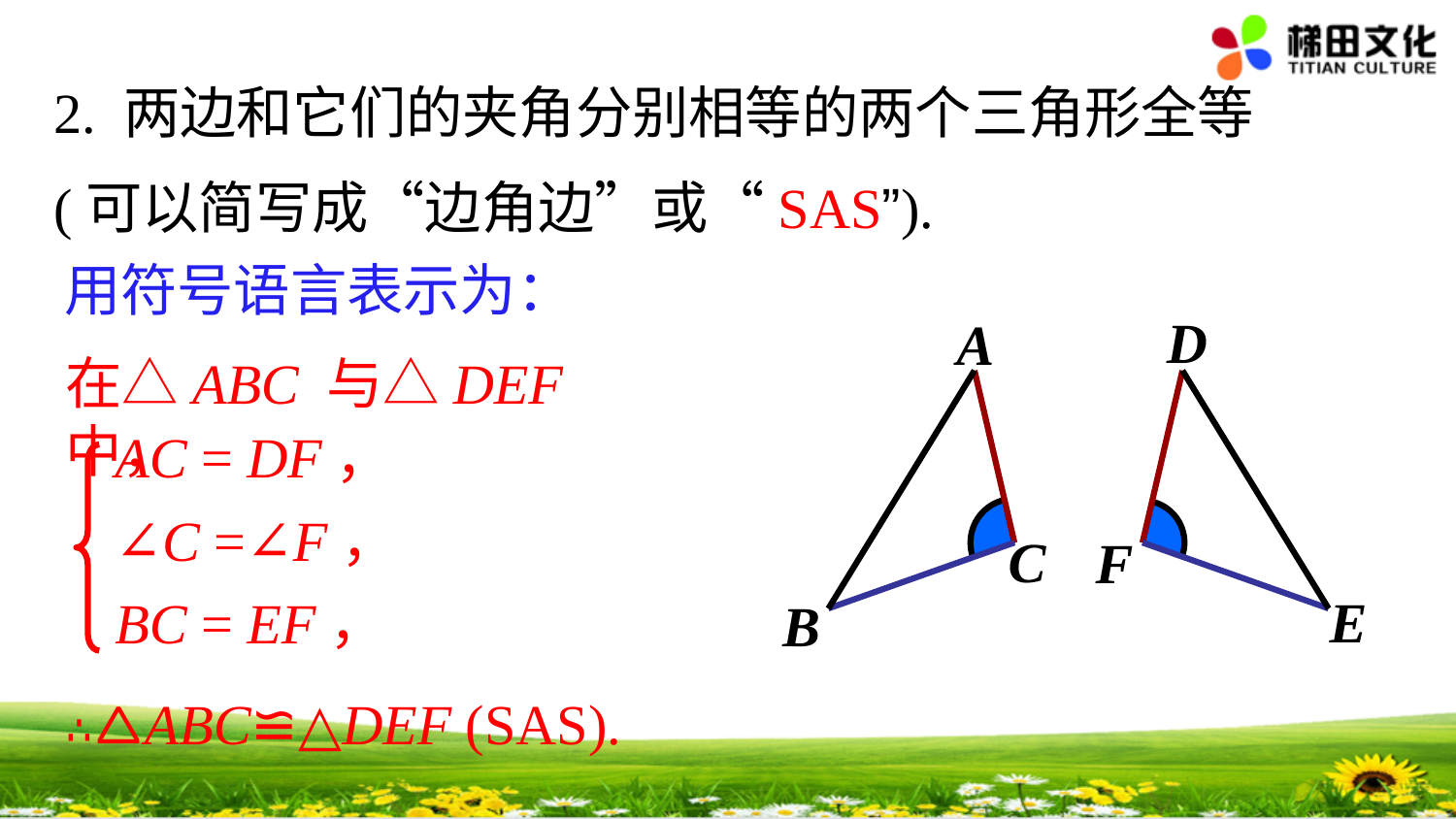

2. 两边和它们的夹角分别相等的两个三角形全等 (可以简写成“边角边”或“SAS”).
用符号语言表示为：
D
A

C
F

E
B
在△ABC 与△DEF 中，
AC = DF，
∠C =∠F，
BC = EF，

∴△ABC≌△DEF (SAS).